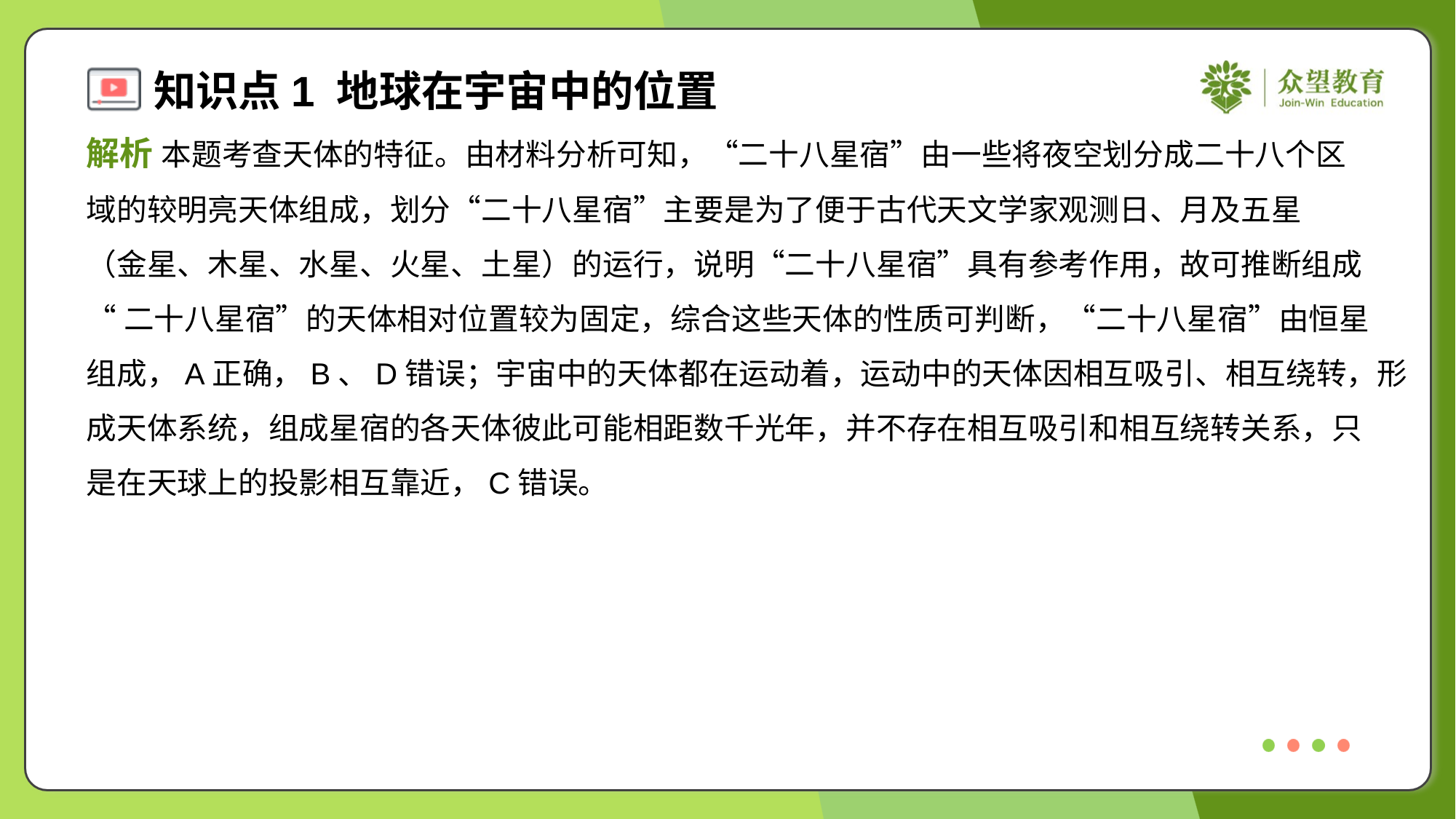

解析 本题考查天体的特征。由材料分析可知，“二十八星宿”由一些将夜空划分成二十八个区
域的较明亮天体组成，划分“二十八星宿”主要是为了便于古代天文学家观测日、月及五星
（金星、木星、水星、火星、土星）的运行，说明“二十八星宿”具有参考作用，故可推断组成
“二十八星宿”的天体相对位置较为固定，综合这些天体的性质可判断，“二十八星宿”由恒星
组成，A正确，B、D错误；宇宙中的天体都在运动着，运动中的天体因相互吸引、相互绕转，形
成天体系统，组成星宿的各天体彼此可能相距数千光年，并不存在相互吸引和相互绕转关系，只
是在天球上的投影相互靠近，C错误。